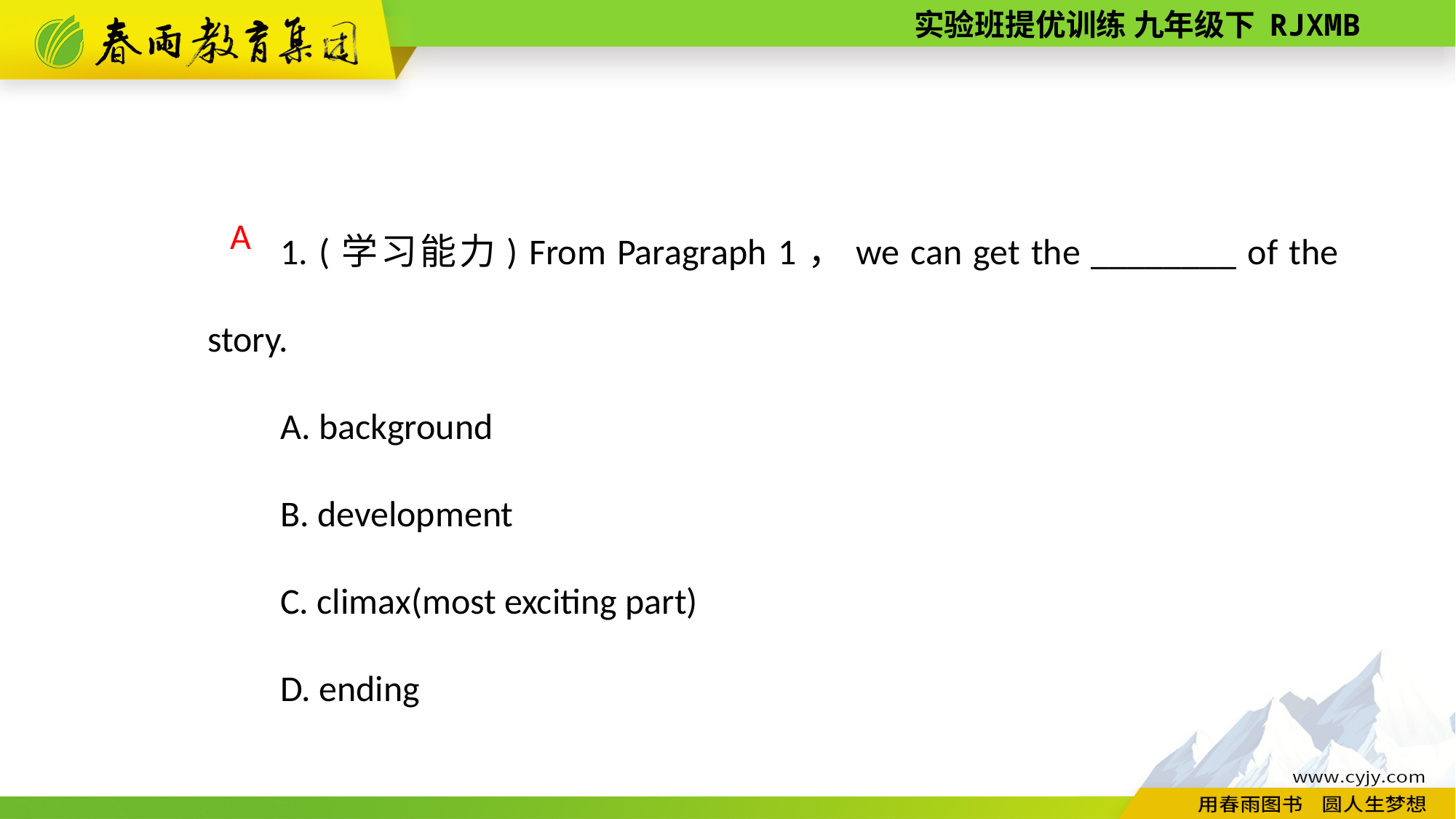

1. (学习能力) From Paragraph 1，we can get the ________ of the story.
A. background
B. development
C. climax(most exciting part)
D. ending
 A